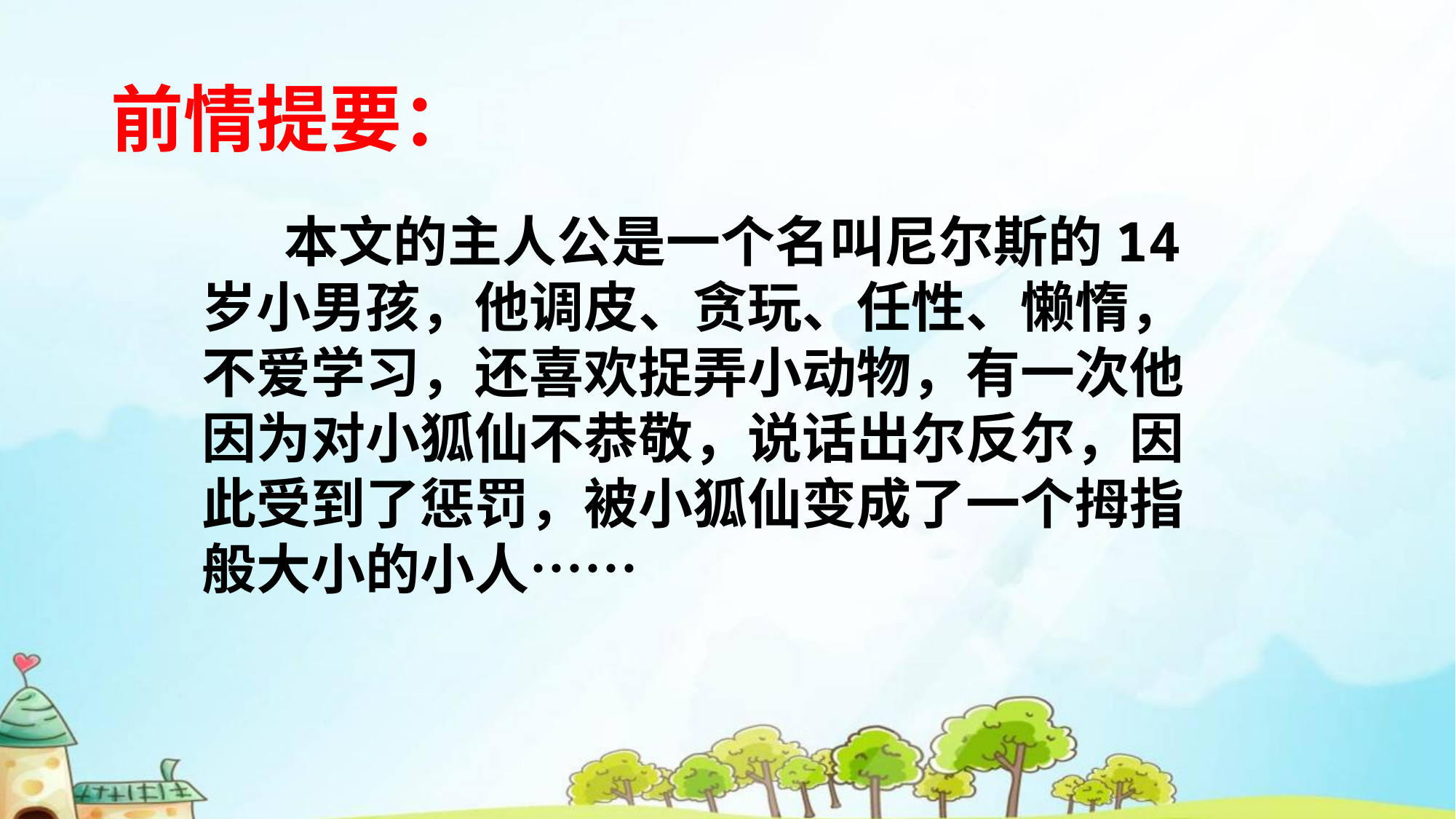

# 前情提要：
   本文的主人公是一个名叫尼尔斯的14岁小男孩，他调皮、贪玩、任性、懒惰，不爱学习，还喜欢捉弄小动物，有一次他因为对小狐仙不恭敬，说话出尔反尔，因此受到了惩罚，被小狐仙变成了一个拇指般大小的小人……